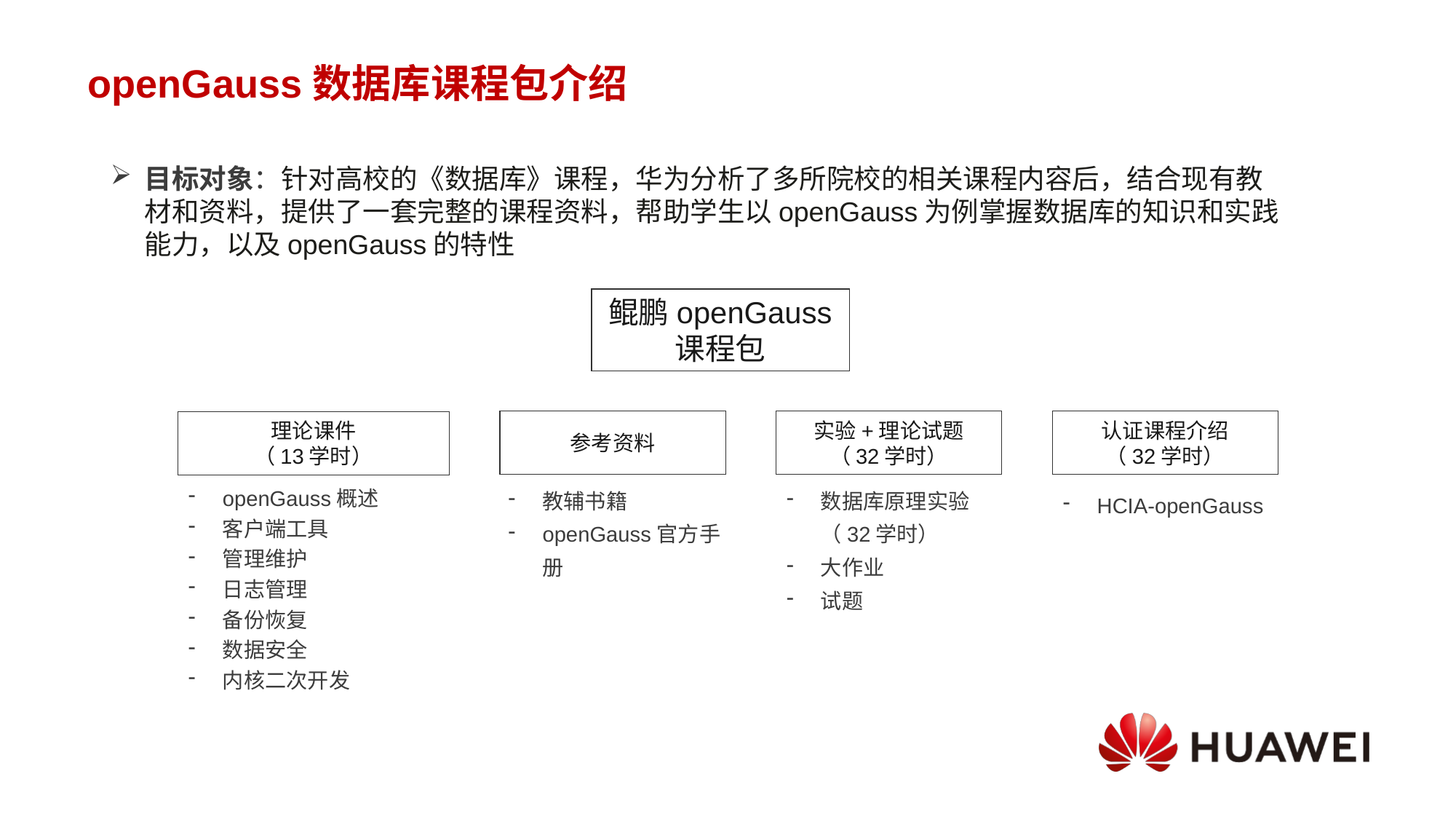

# openGauss数据库课程包介绍
目标对象：针对高校的《数据库》课程，华为分析了多所院校的相关课程内容后，结合现有教材和资料，提供了一套完整的课程资料，帮助学生以openGauss为例掌握数据库的知识和实践能力，以及openGauss的特性
鲲鹏openGauss
课程包
参考资料
实验+理论试题
（32学时）
认证课程介绍
（32学时）
理论课件
（13学时）
教辅书籍
openGauss官方手册
数据库原理实验（32学时）
大作业
试题
openGauss概述
客户端工具
管理维护
日志管理
备份恢复
数据安全
内核二次开发
HCIA-openGauss